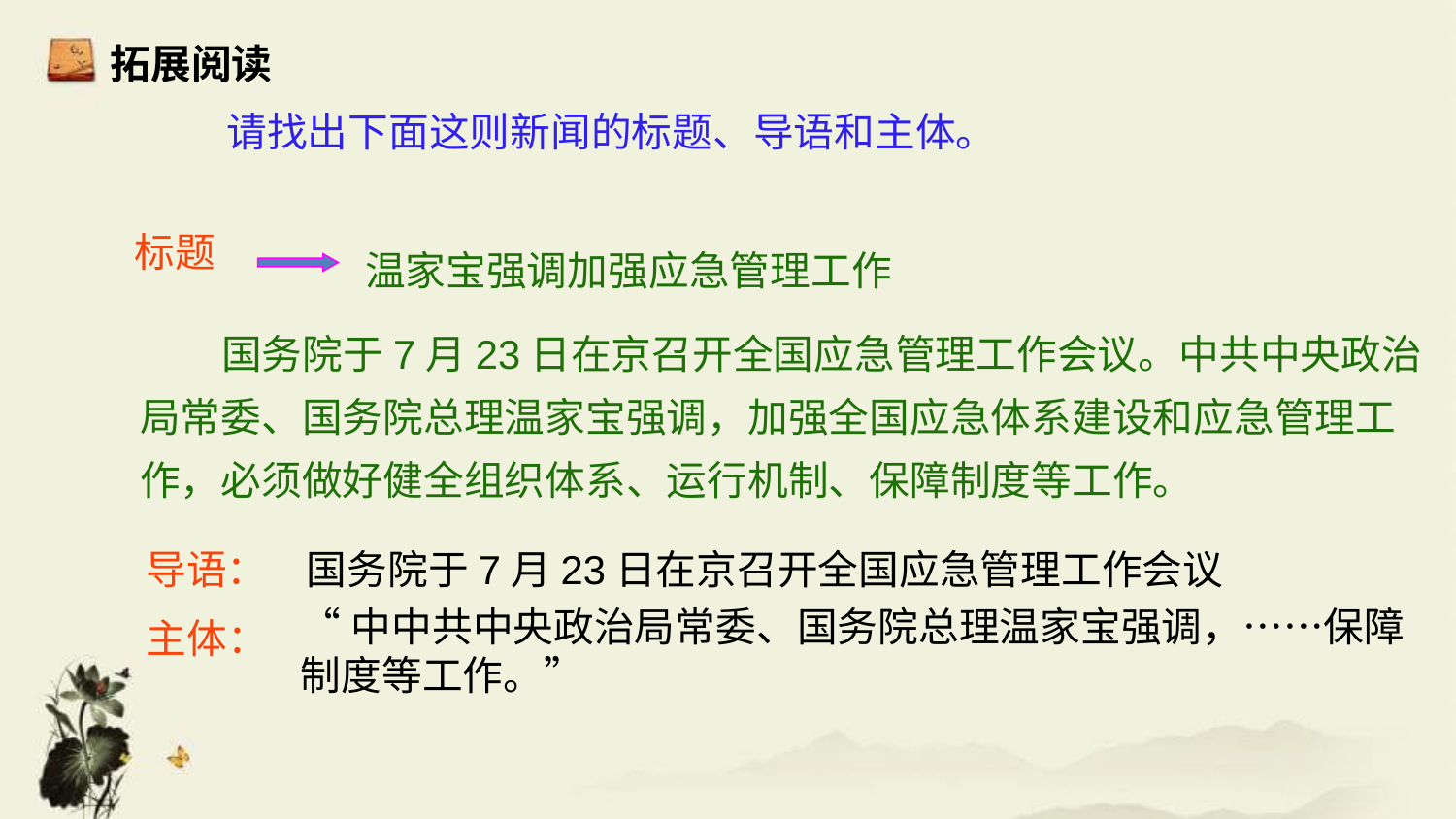

拓展阅读
请找出下面这则新闻的标题、导语和主体。
                        温家宝强调加强应急管理工作
        国务院于7月23日在京召开全国应急管理工作会议。中共中央政治局常委、国务院总理温家宝强调，加强全国应急体系建设和应急管理工作，必须做好健全组织体系、运行机制、保障制度等工作。

标题

导语：
国务院于7月23日在京召开全国应急管理工作会议
“中中共中央政治局常委、国务院总理温家宝强调，……保障制度等工作。”
主体：